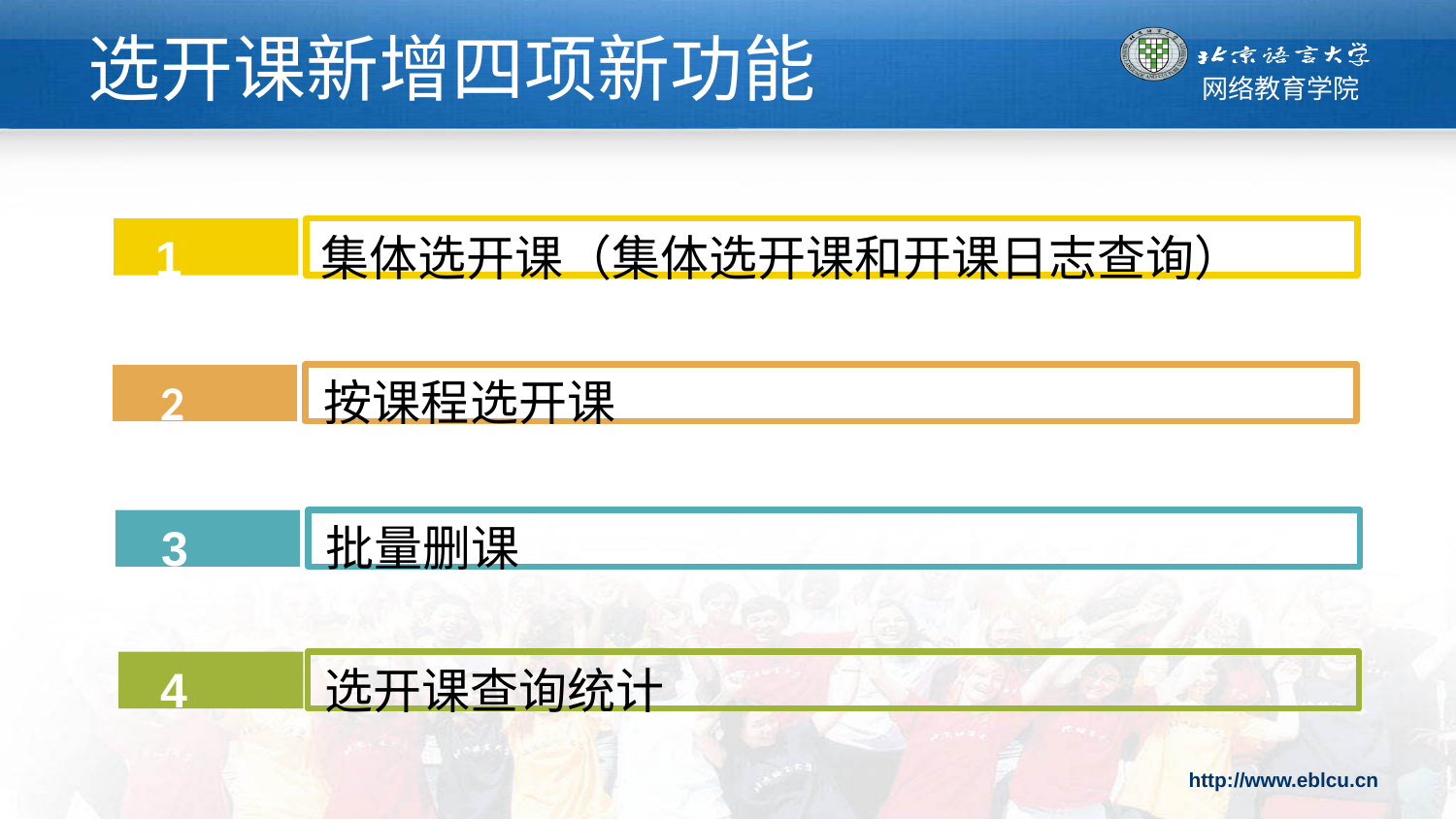

# 选开课新增四项新功能

  1
集体选开课（集体选开课和开课日志查询）

   2
按课程选开课

  3
批量删课

  4

选开课查询统计